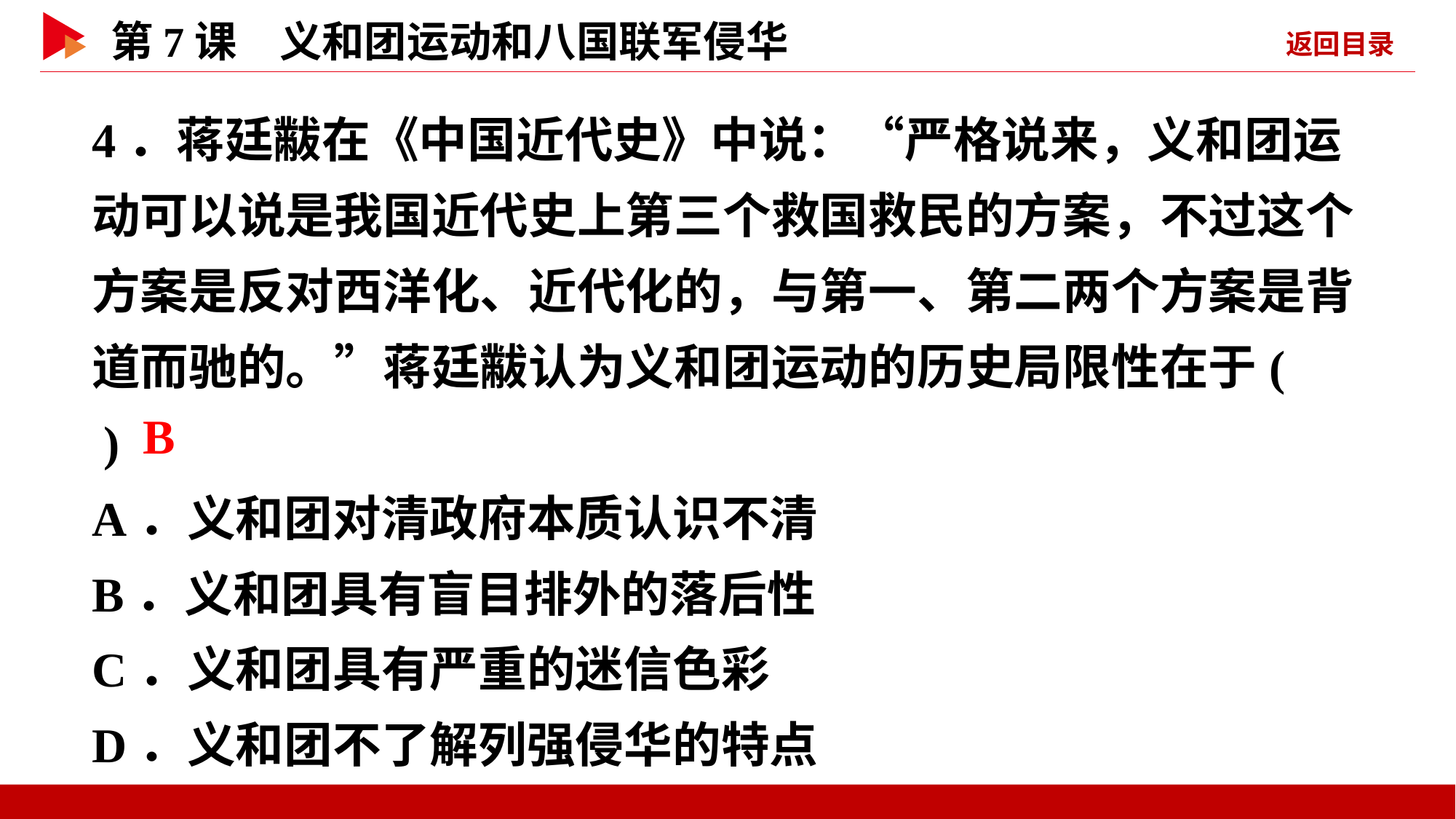

4．蒋廷黻在《中国近代史》中说：“严格说来，义和团运动可以说是我国近代史上第三个救国救民的方案，不过这个方案是反对西洋化、近代化的，与第一、第二两个方案是背道而驰的。”蒋廷黻认为义和团运动的历史局限性在于(        )
A．义和团对清政府本质认识不清
B．义和团具有盲目排外的落后性
C．义和团具有严重的迷信色彩
D．义和团不了解列强侵华的特点
   B